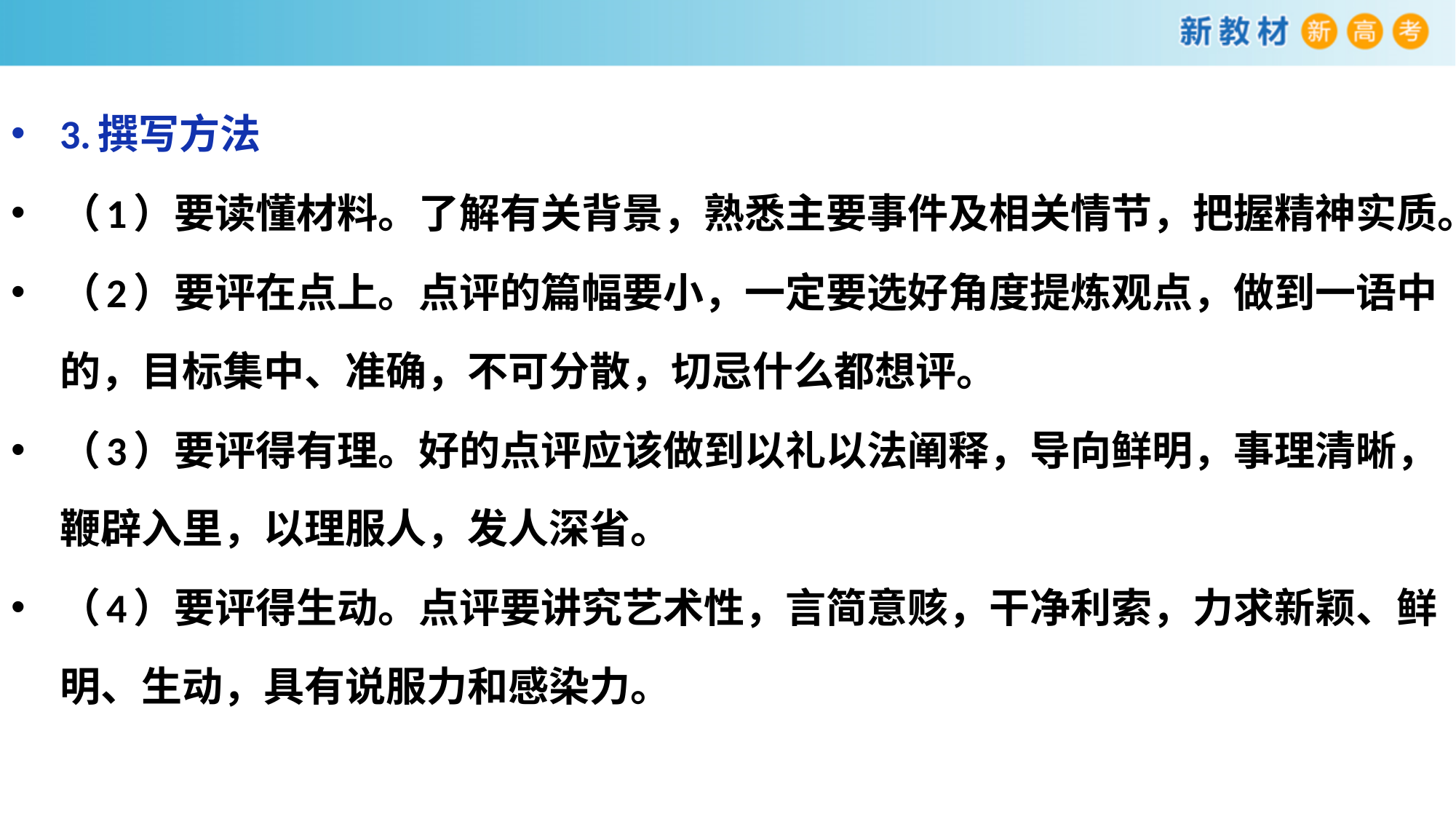

3.撰写方法
（1）要读懂材料。了解有关背景，熟悉主要事件及相关情节，把握精神实质。
（2）要评在点上。点评的篇幅要小，一定要选好角度提炼观点，做到一语中的，目标集中、准确，不可分散，切忌什么都想评。
（3）要评得有理。好的点评应该做到以礼以法阐释，导向鲜明，事理清晰，鞭辟入里，以理服人，发人深省。
（4）要评得生动。点评要讲究艺术性，言简意赅，干净利索，力求新颖、鲜明、生动，具有说服力和感染力。